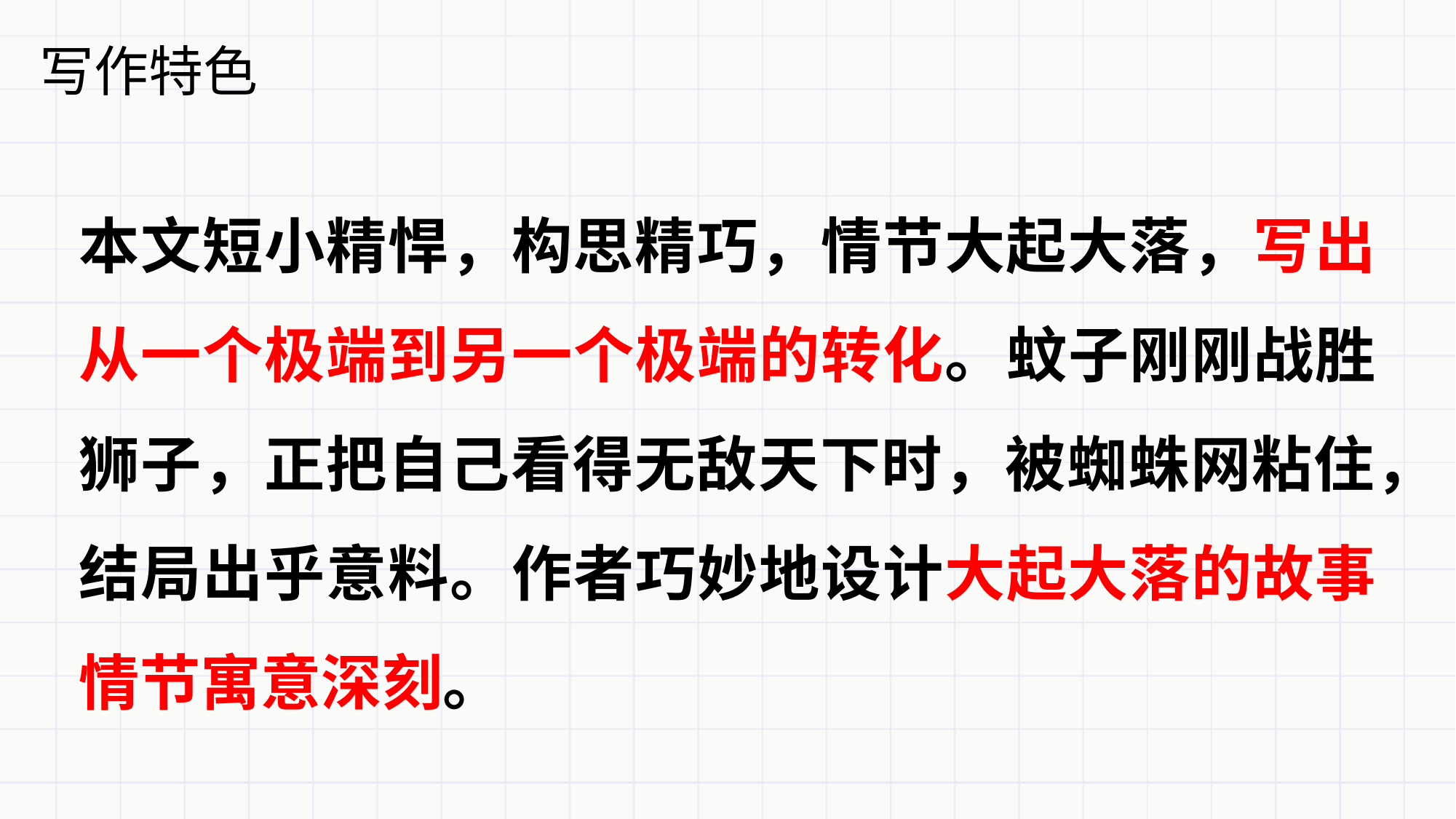

写作特色
本文短小精悍，构思精巧，情节大起大落，写出从一个极端到另一个极端的转化。蚊子刚刚战胜狮子，正把自己看得无敌天下时，被蜘蛛网粘住，结局出乎意料。作者巧妙地设计大起大落的故事情节寓意深刻。